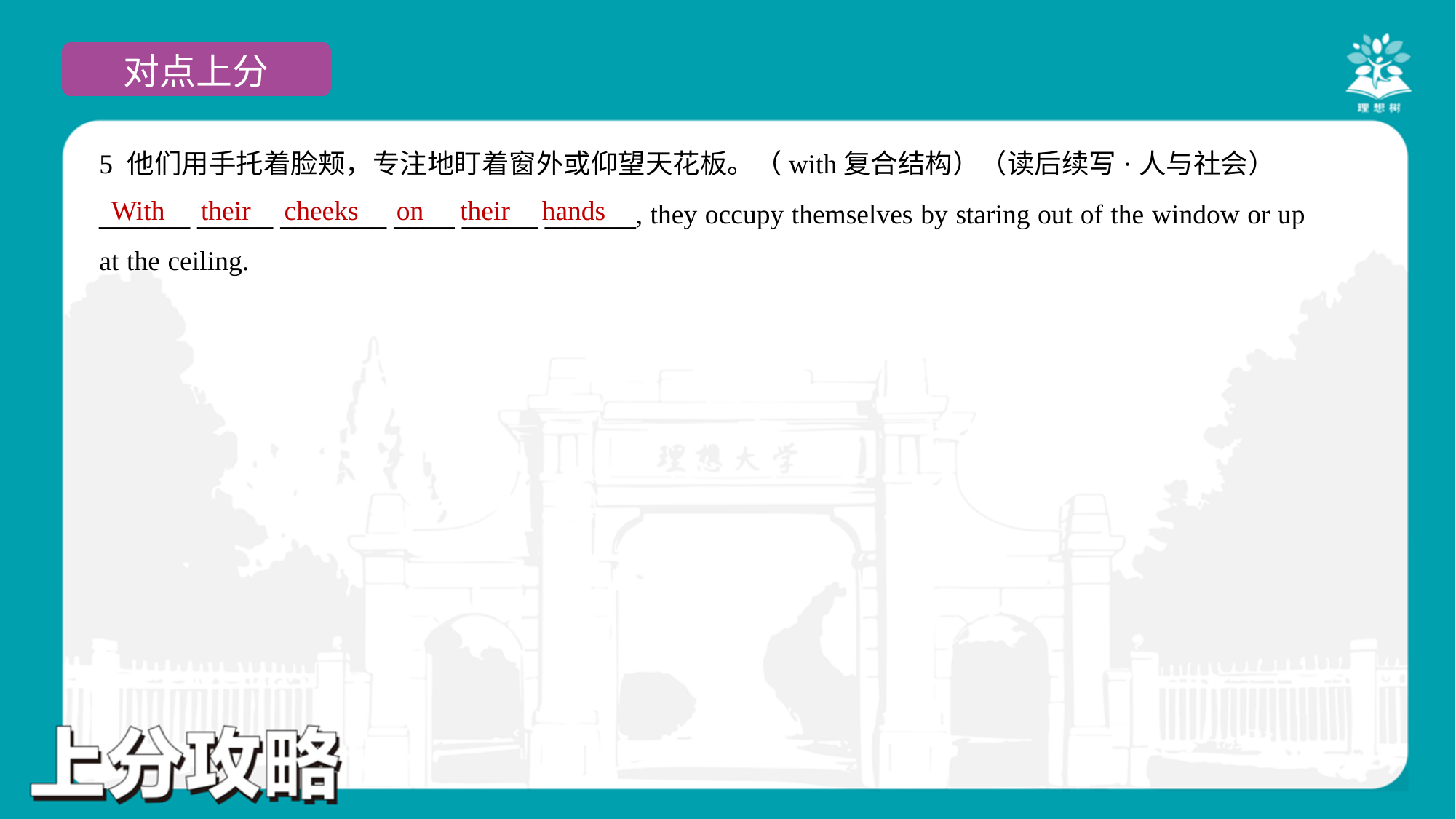

5 他们用手托着脸颊，专注地盯着窗外或仰望天花板。（with复合结构）（读后续写·人与社会）
______ _____ _______ ____ _____ ______, they occupy themselves by staring out of the window or up
at the ceiling.
With
their
cheeks
on
their
hands